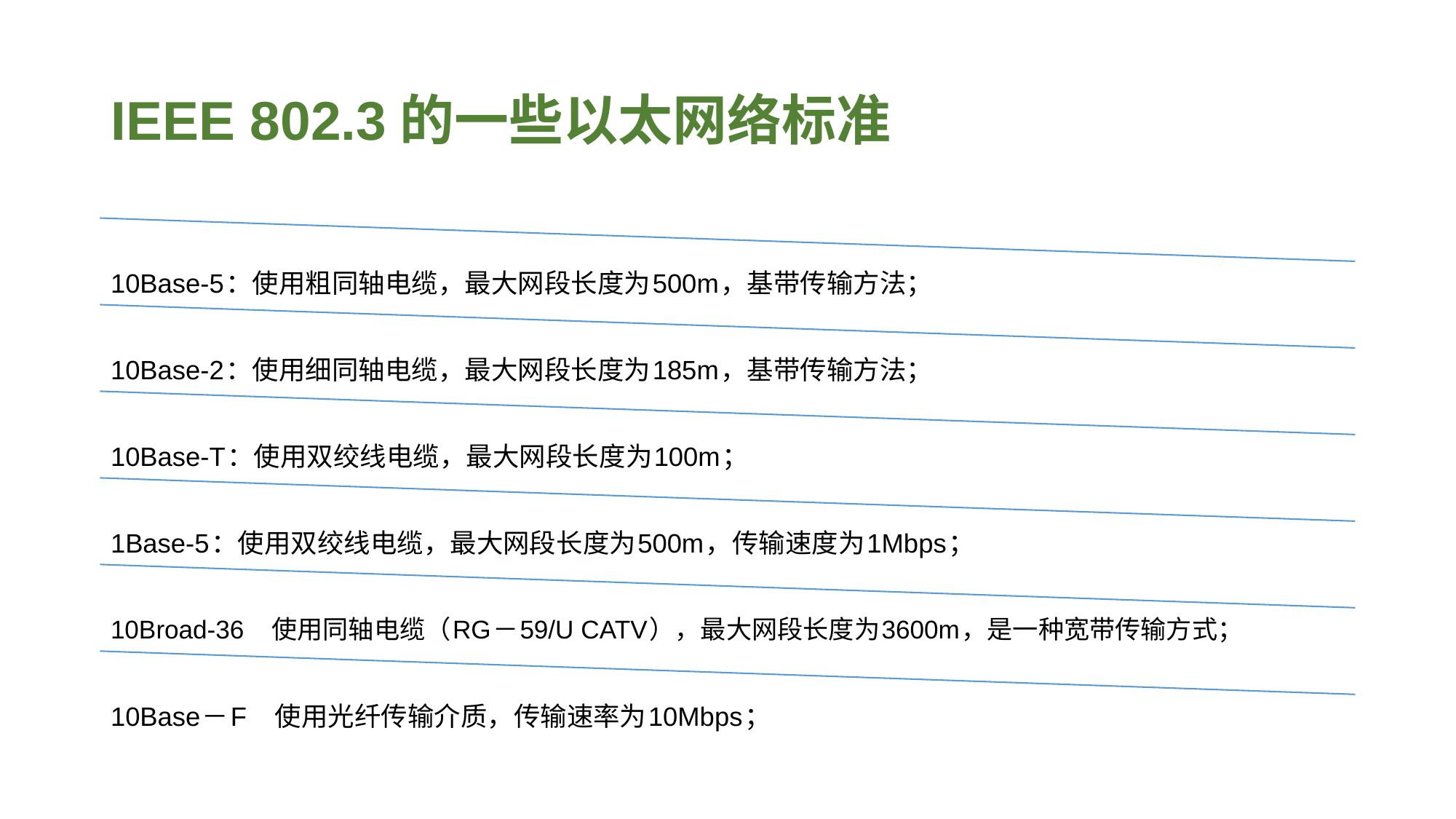

# IEEE 802.3的一些以太网络标准
10Base-5：使用粗同轴电缆，最大网段长度为500m，基带传输方法；
10Base-2：使用细同轴电缆，最大网段长度为185m，基带传输方法；
10Base-T：使用双绞线电缆，最大网段长度为100m；
1Base-5：使用双绞线电缆，最大网段长度为500m，传输速度为1Mbps；
10Broad-36　使用同轴电缆（RG－59/U CATV），最大网段长度为3600m，是一种宽带传输方式；
10Base－F　使用光纤传输介质，传输速率为10Mbps；